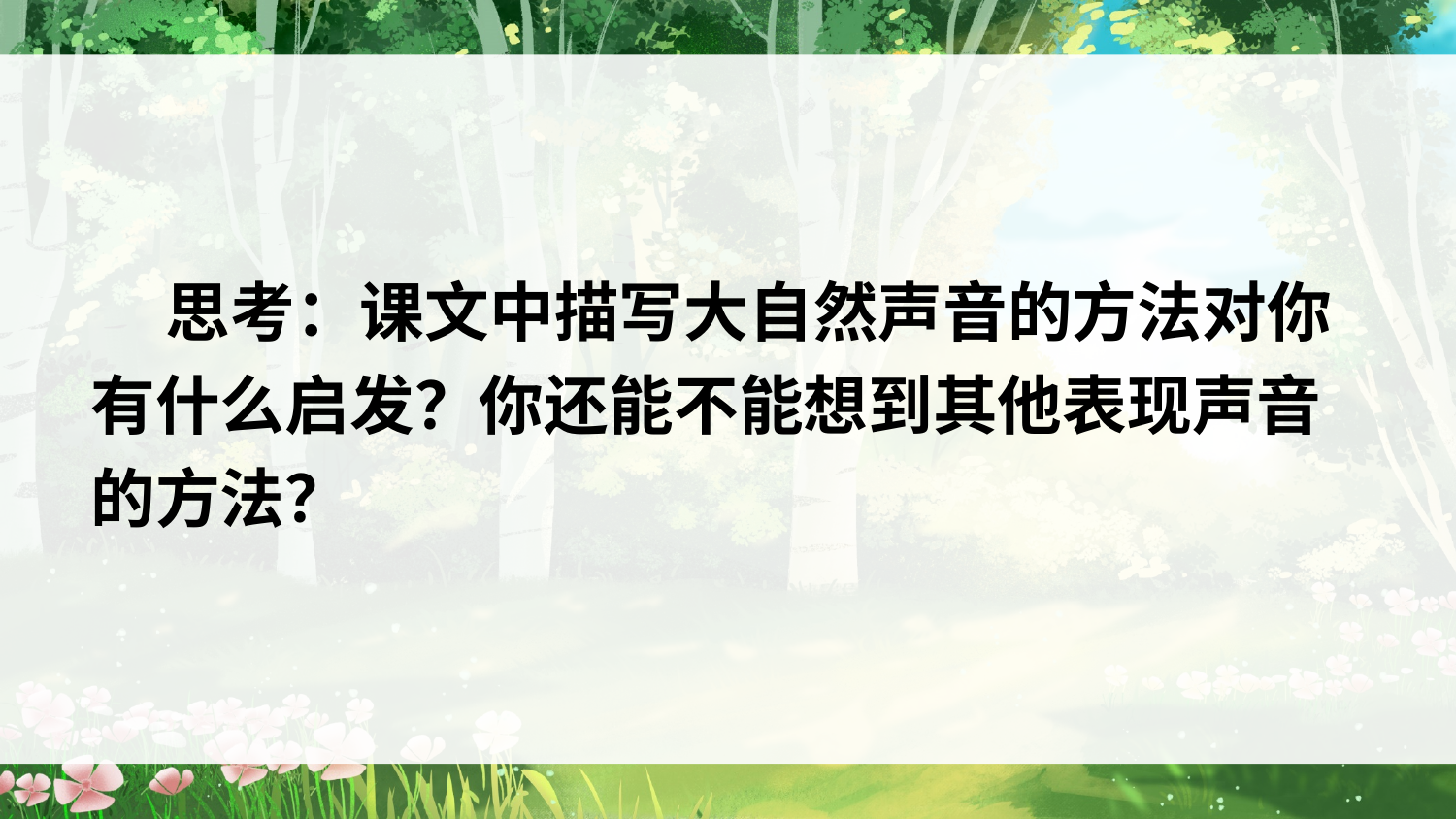

思考：课文中描写大自然声音的方法对你有什么启发？你还能不能想到其他表现声音的方法？